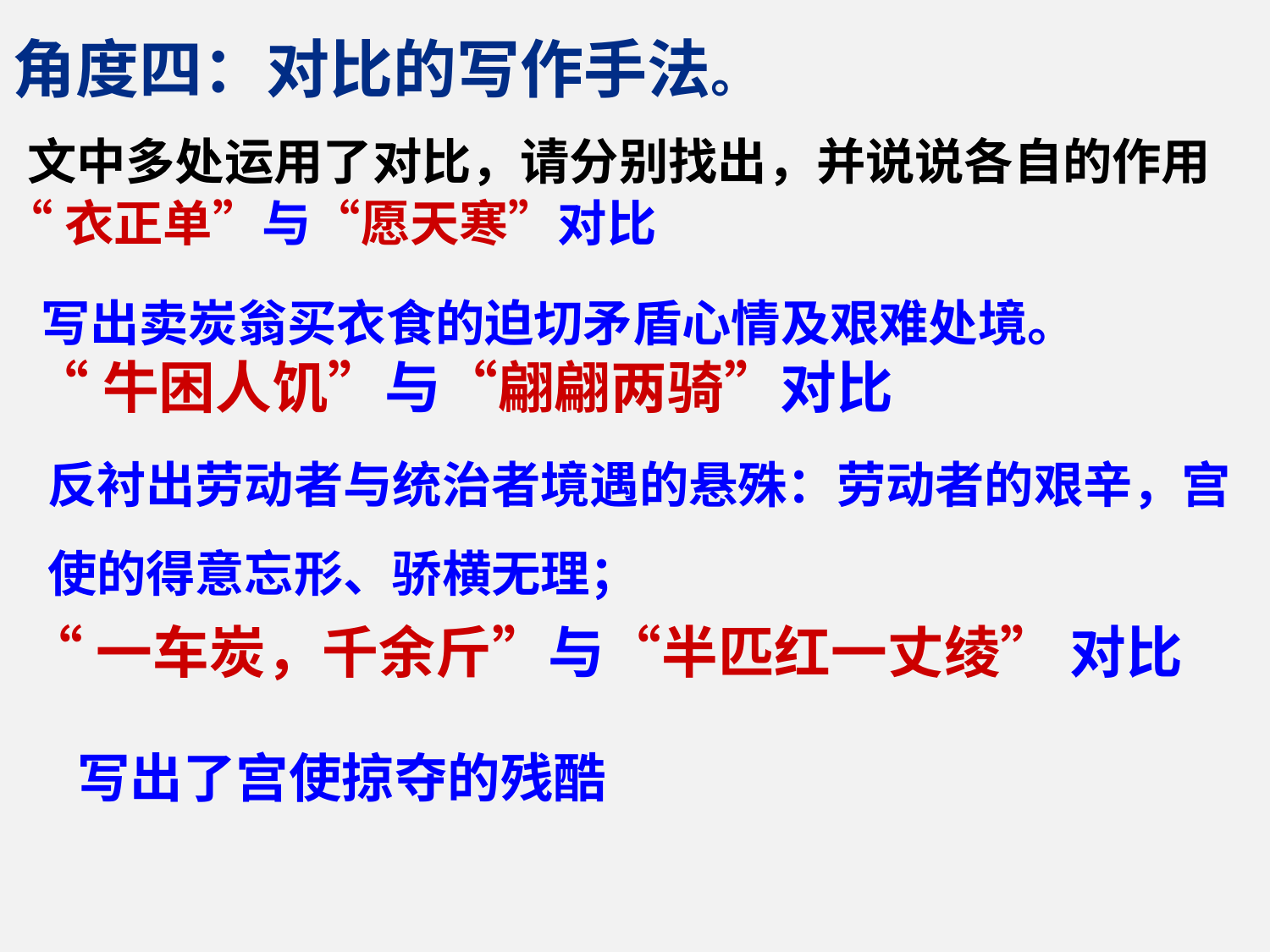

角度四：对比的写作手法。
文中多处运用了对比，请分别找出，并说说各自的作用
“衣正单”与“愿天寒”对比
写出卖炭翁买衣食的迫切矛盾心情及艰难处境。
“牛困人饥”与“翩翩两骑”对比
反衬出劳动者与统治者境遇的悬殊：劳动者的艰辛，宫使的得意忘形、骄横无理；
“一车炭，千余斤”与“半匹红一丈绫” 对比
写出了宫使掠夺的残酷